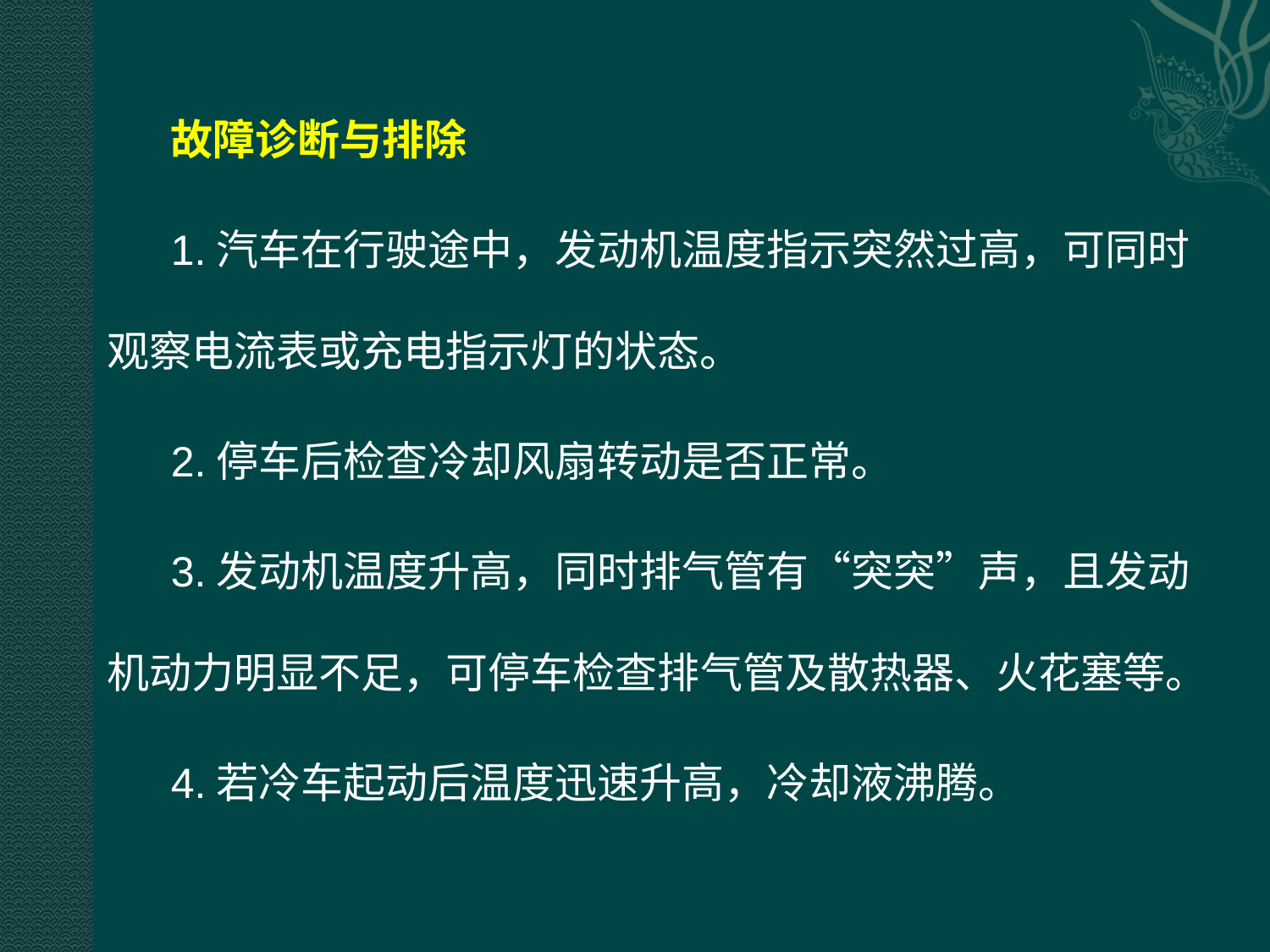

故障诊断与排除
1.汽车在行驶途中，发动机温度指示突然过高，可同时观察电流表或充电指示灯的状态。
2.停车后检查冷却风扇转动是否正常。
3.发动机温度升高，同时排气管有“突突”声，且发动机动力明显不足，可停车检查排气管及散热器、火花塞等。
4.若冷车起动后温度迅速升高，冷却液沸腾。